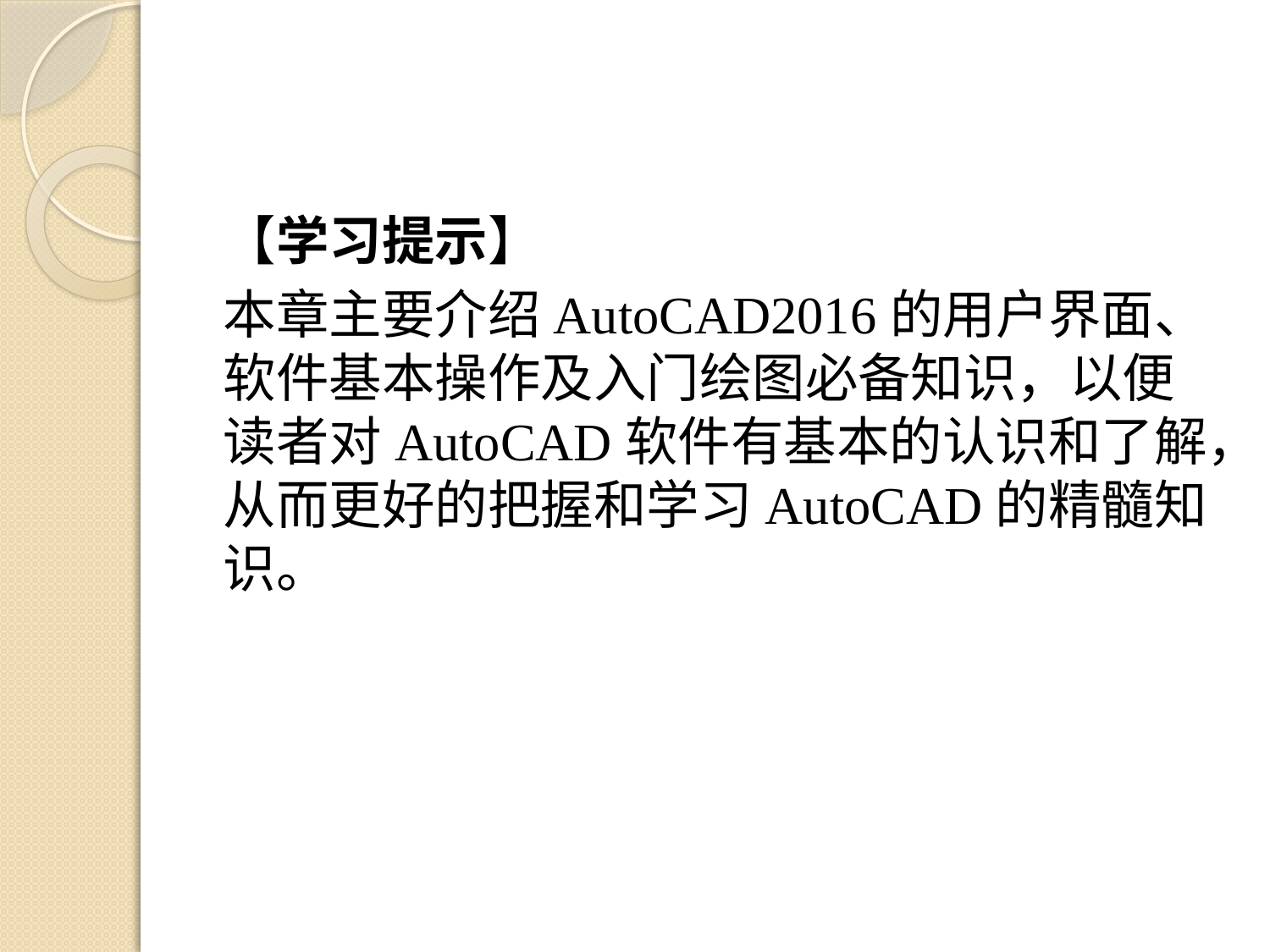

#
【学习提示】
本章主要介绍AutoCAD2016的用户界面、软件基本操作及入门绘图必备知识，以便读者对AutoCAD软件有基本的认识和了解，从而更好的把握和学习AutoCAD的精髓知识。